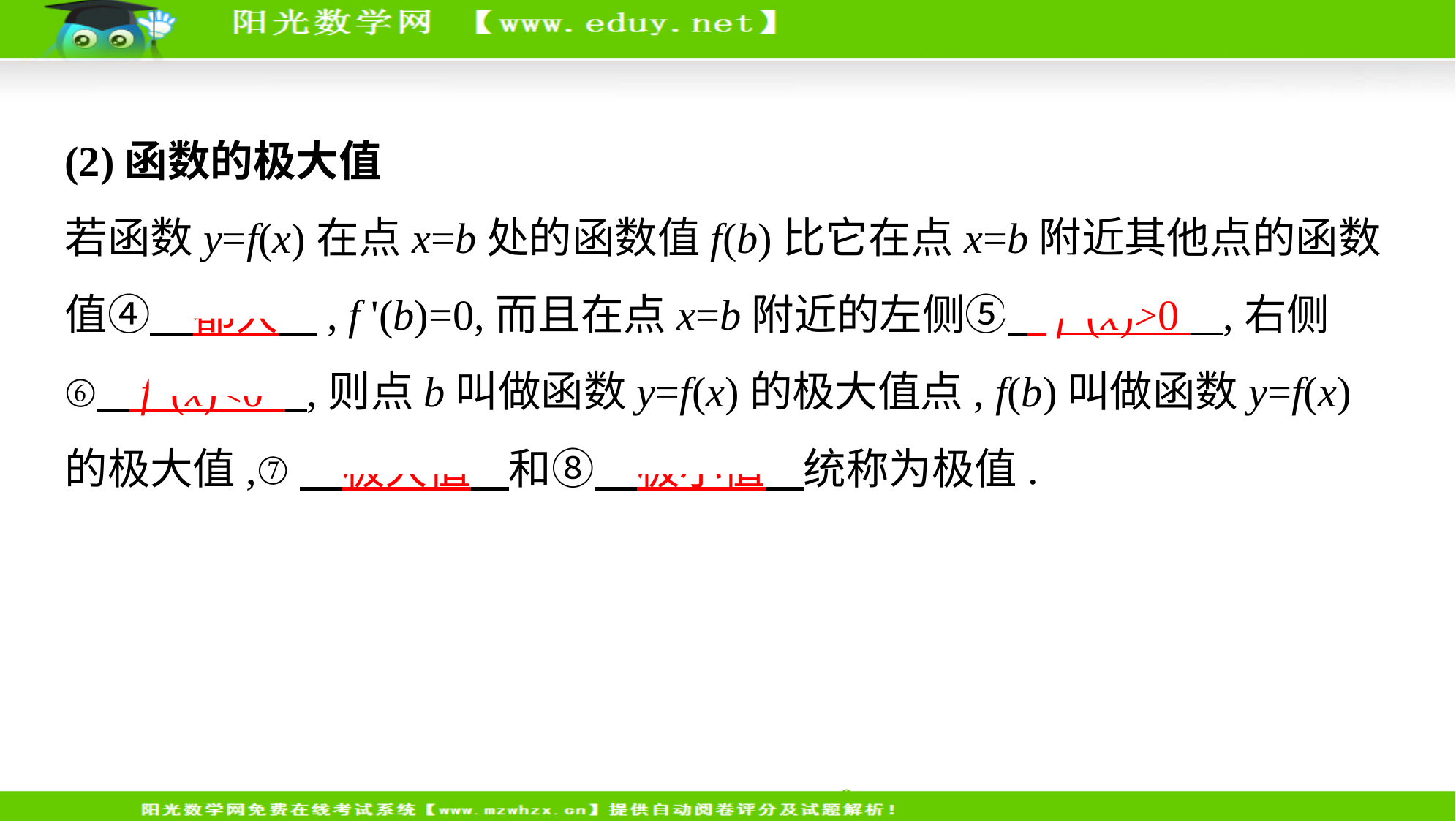

(2)函数的极大值
若函数y=f(x)在点x=b处的函数值f(b)比它在点x=b附近其他点的函数
值④　都大    , f '(b)=0,而且在点x=b附近的左侧⑤    f '(x)>0    ,右侧
⑥    f '(x)<0    ,则点b叫做函数y=f(x)的极大值点, f(b)叫做函数y=f(x)
的极大值,⑦　极大值    和⑧　极小值    统称为极值.